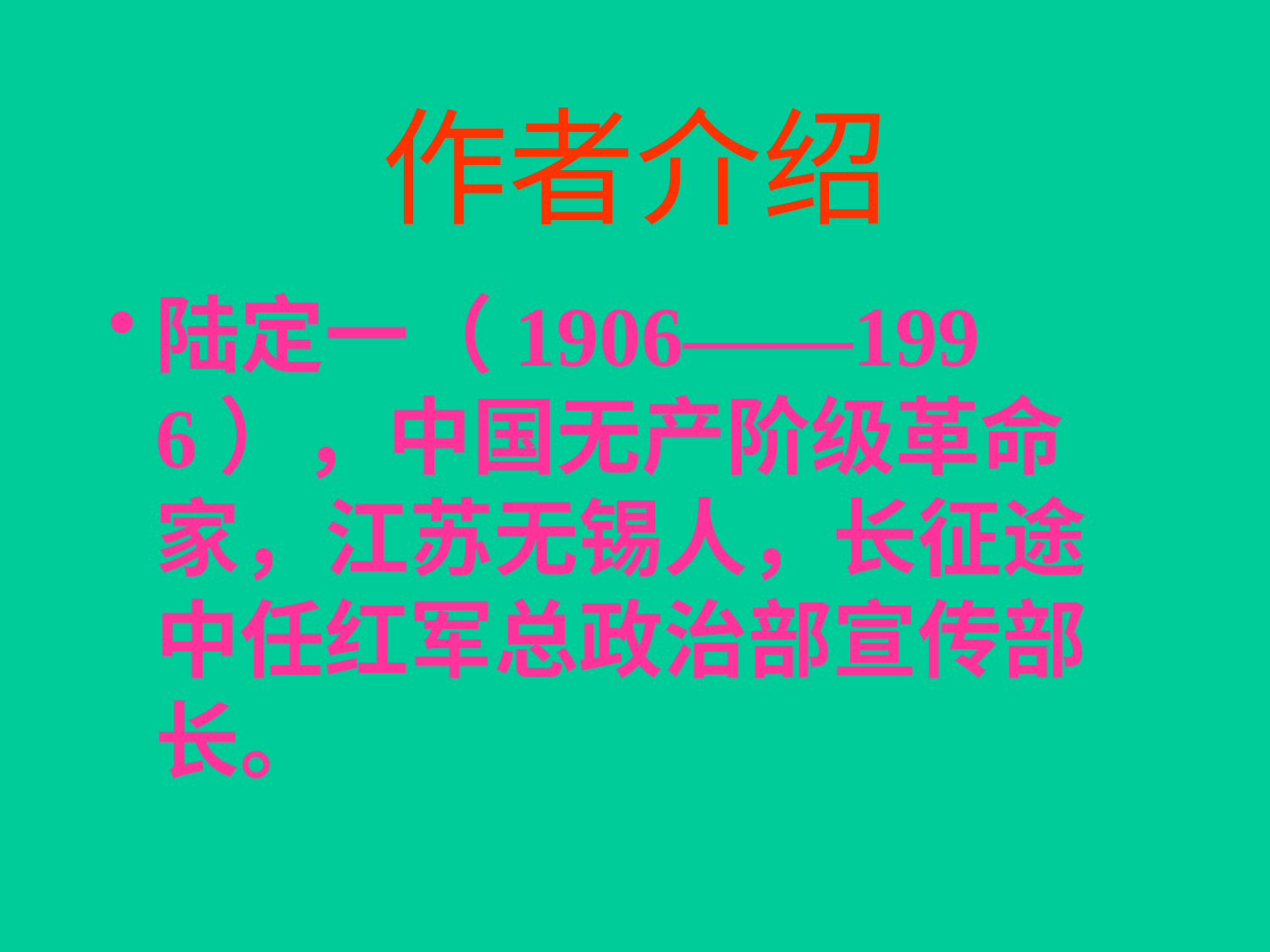

# 作者介绍
陆定一（1906——1996），中国无产阶级革命家，江苏无锡人，长征途中任红军总政治部宣传部长。